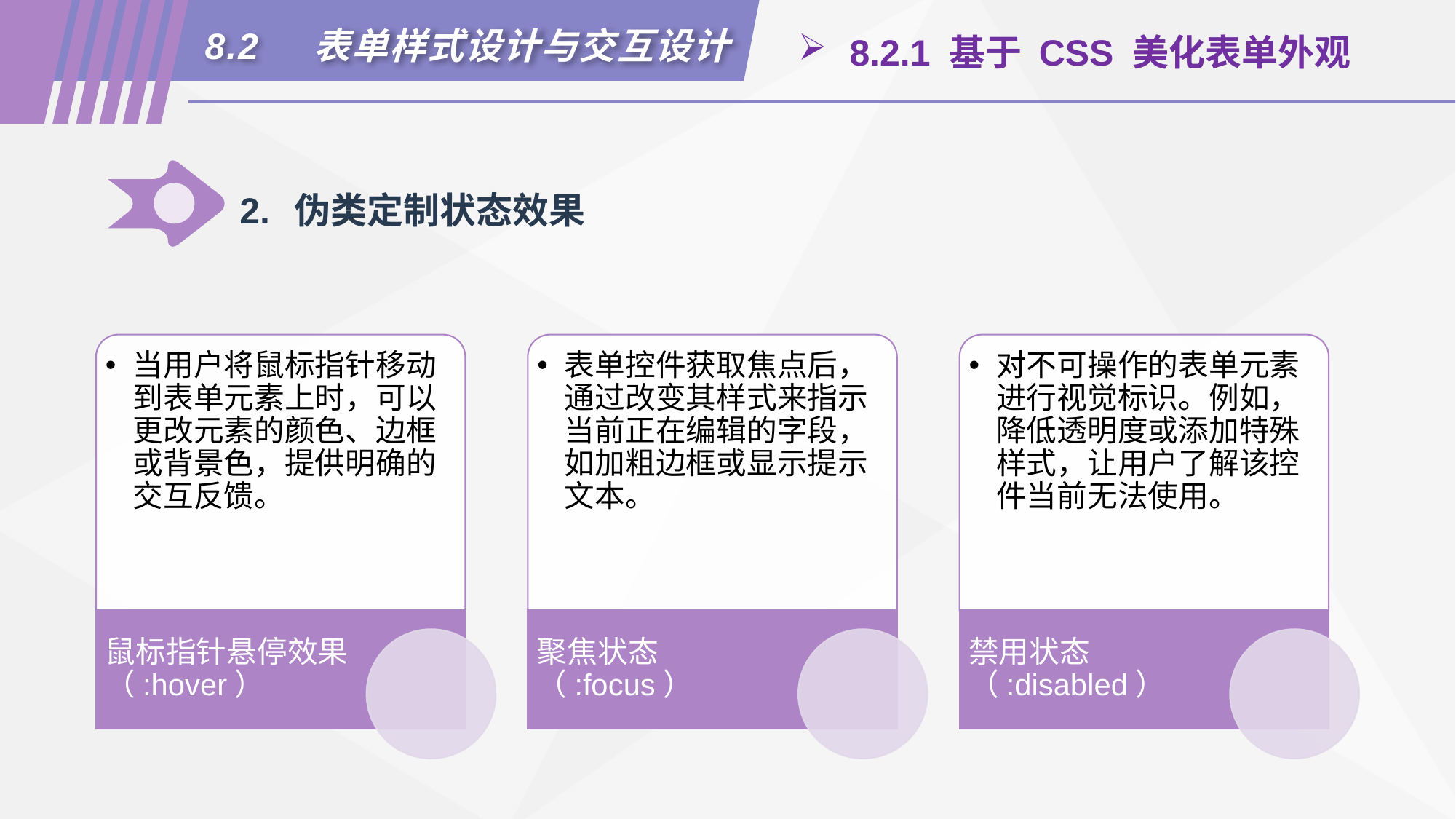

8.2	表单样式设计与交互设计
 8.2.1 基于 CSS 美化表单外观

2.	伪类定制状态效果
当用户将鼠标指针移动到表单元素上时，可以更改元素的颜色、边框或背景色，提供明确的交互反馈。
鼠标指针悬停效果（:hover）
表单控件获取焦点后，通过改变其样式来指示当前正在编辑的字段，如加粗边框或显示提示文本。
聚焦状态（:focus）
对不可操作的表单元素进行视觉标识。例如，降低透明度或添加特殊样式，让用户了解该控件当前无法使用。
禁用状态（:disabled）